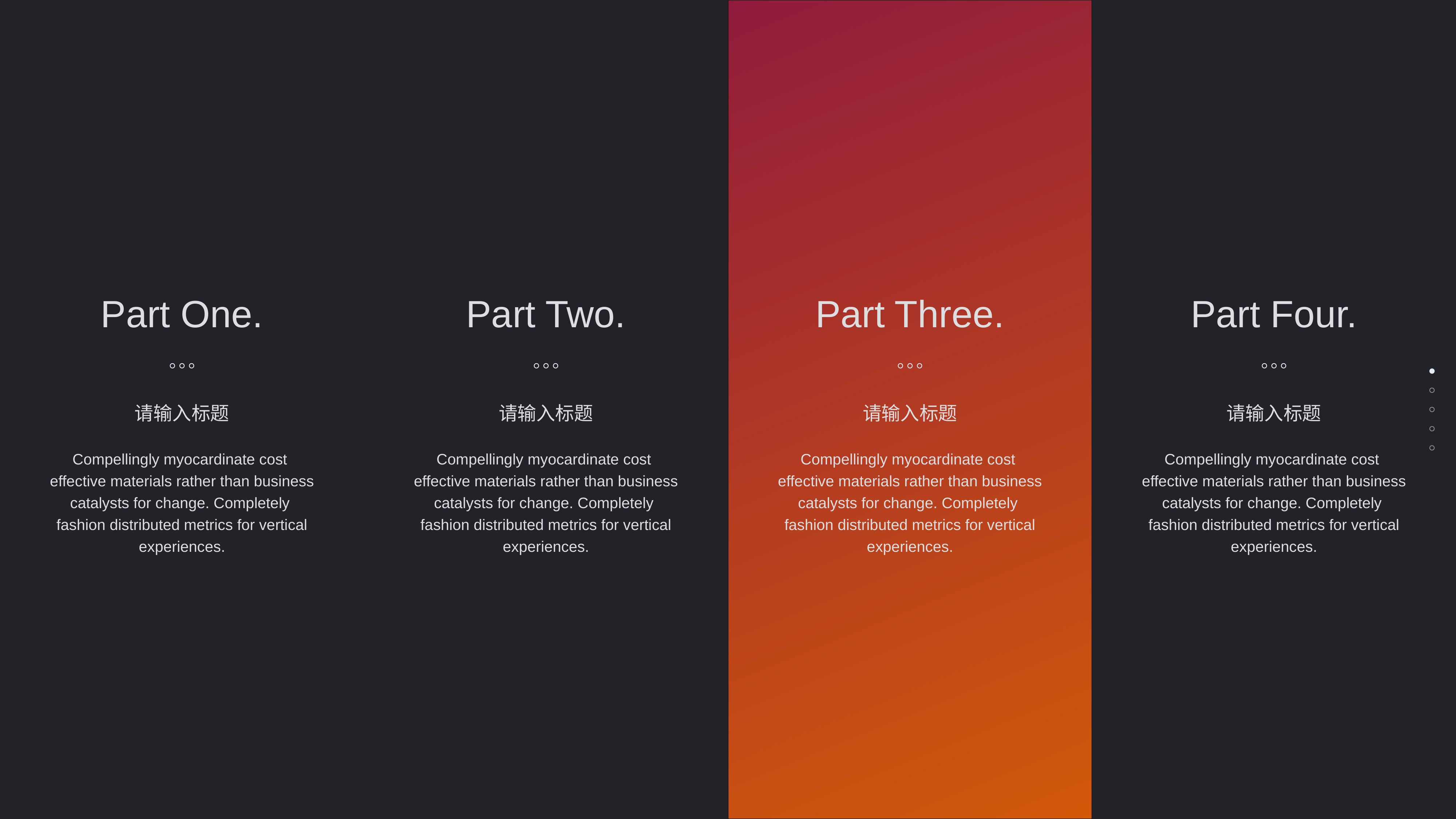

Part One.
Part Two.
Part Three.
Part Four.

请输入标题

Compellingly myocardinate cost
effective materials rather than business catalysts for change. Completely
fashion distributed metrics for vertical experiences.
请输入标题

Compellingly myocardinate cost
effective materials rather than business catalysts for change. Completely
fashion distributed metrics for vertical experiences.
请输入标题

Compellingly myocardinate cost
effective materials rather than business catalysts for change. Completely
fashion distributed metrics for vertical experiences.
请输入标题

Compellingly myocardinate cost
effective materials rather than business catalysts for change. Completely
fashion distributed metrics for vertical experiences.